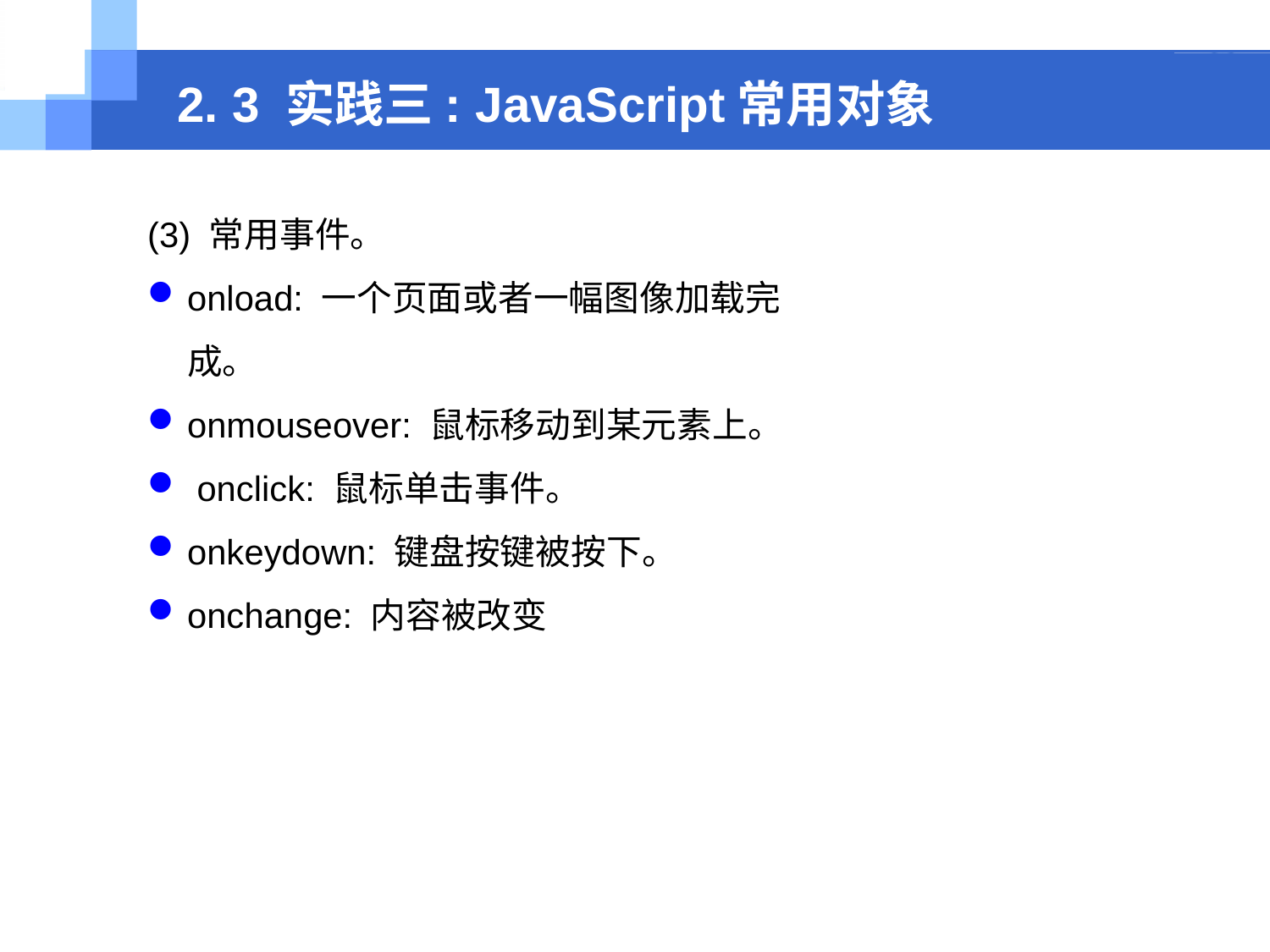

2. 3 实践三: JavaScript常用对象
(3) 常用事件。
onload: 一个页面或者一幅图像加载完成。
onmouseover: 鼠标移动到某元素上。
 onclick: 鼠标单击事件。
onkeydown: 键盘按键被按下。
onchange: 内容被改变